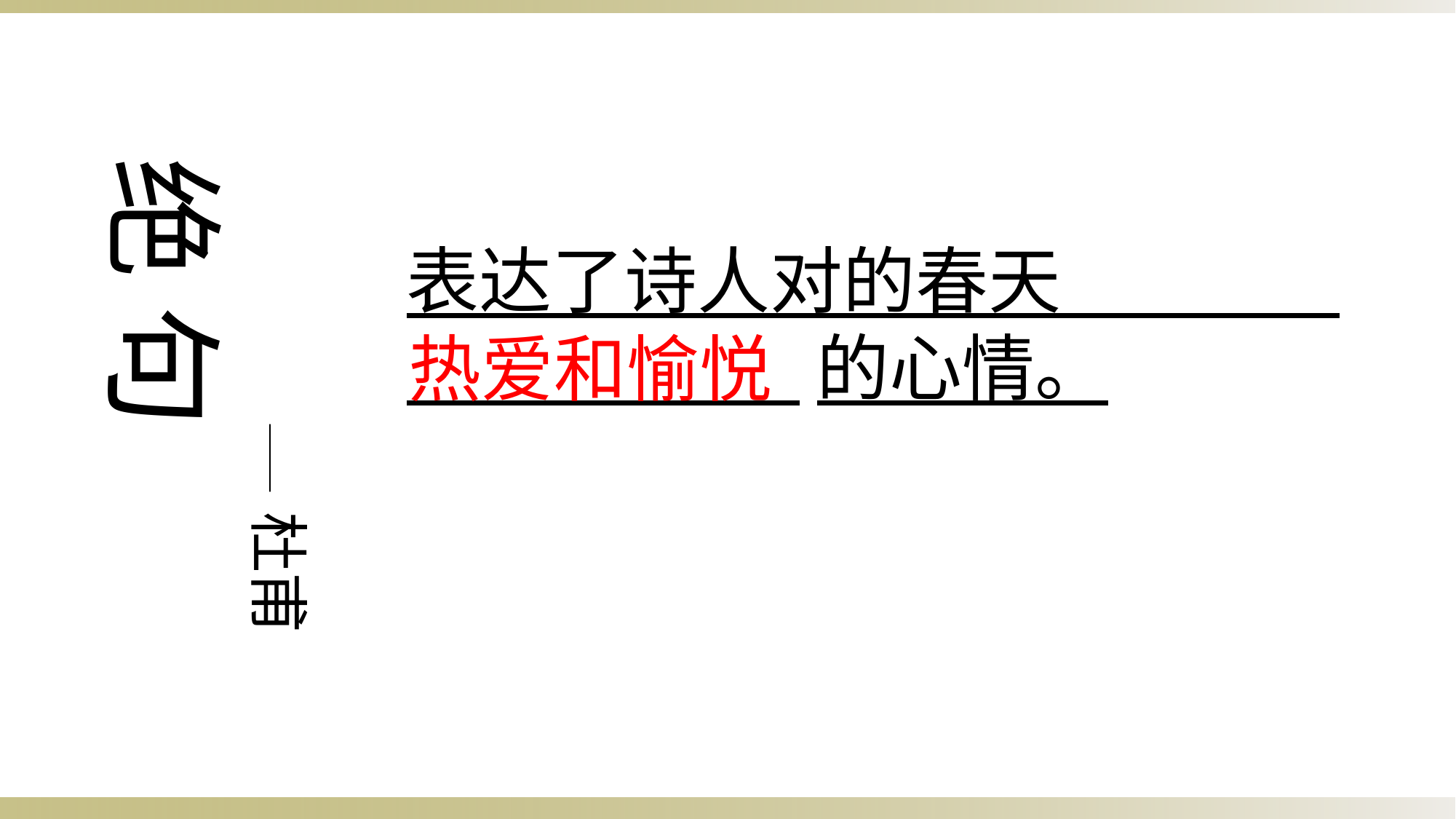

绝 句
表达了诗人对的春天
                        的心情。
热爱和愉悦
—— 杜甫